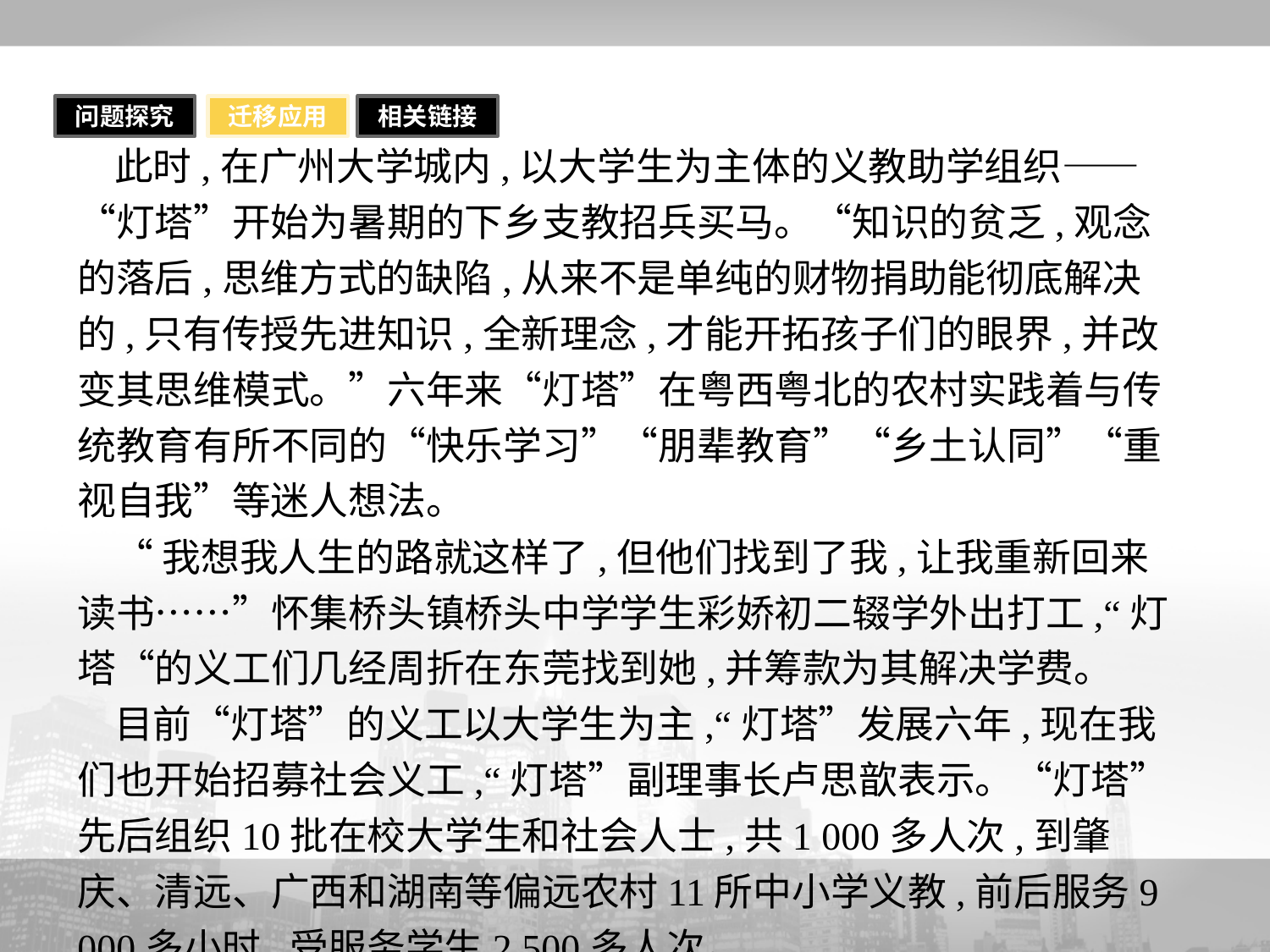

问题探究
迁移应用
相关链接
此时,在广州大学城内,以大学生为主体的义教助学组织——“灯塔”开始为暑期的下乡支教招兵买马。“知识的贫乏,观念的落后,思维方式的缺陷,从来不是单纯的财物捐助能彻底解决的,只有传授先进知识,全新理念,才能开拓孩子们的眼界,并改变其思维模式。”六年来“灯塔”在粤西粤北的农村实践着与传统教育有所不同的“快乐学习”“朋辈教育”“乡土认同”“重视自我”等迷人想法。
“我想我人生的路就这样了,但他们找到了我,让我重新回来读书……”怀集桥头镇桥头中学学生彩娇初二辍学外出打工,“灯塔“的义工们几经周折在东莞找到她,并筹款为其解决学费。
目前“灯塔”的义工以大学生为主,“灯塔”发展六年,现在我们也开始招募社会义工,“灯塔”副理事长卢思歆表示。“灯塔”先后组织10批在校大学生和社会人士,共1 000多人次,到肇庆、清远、广西和湖南等偏远农村11所中小学义教,前后服务9 000多小时,受服务学生2 500多人次。